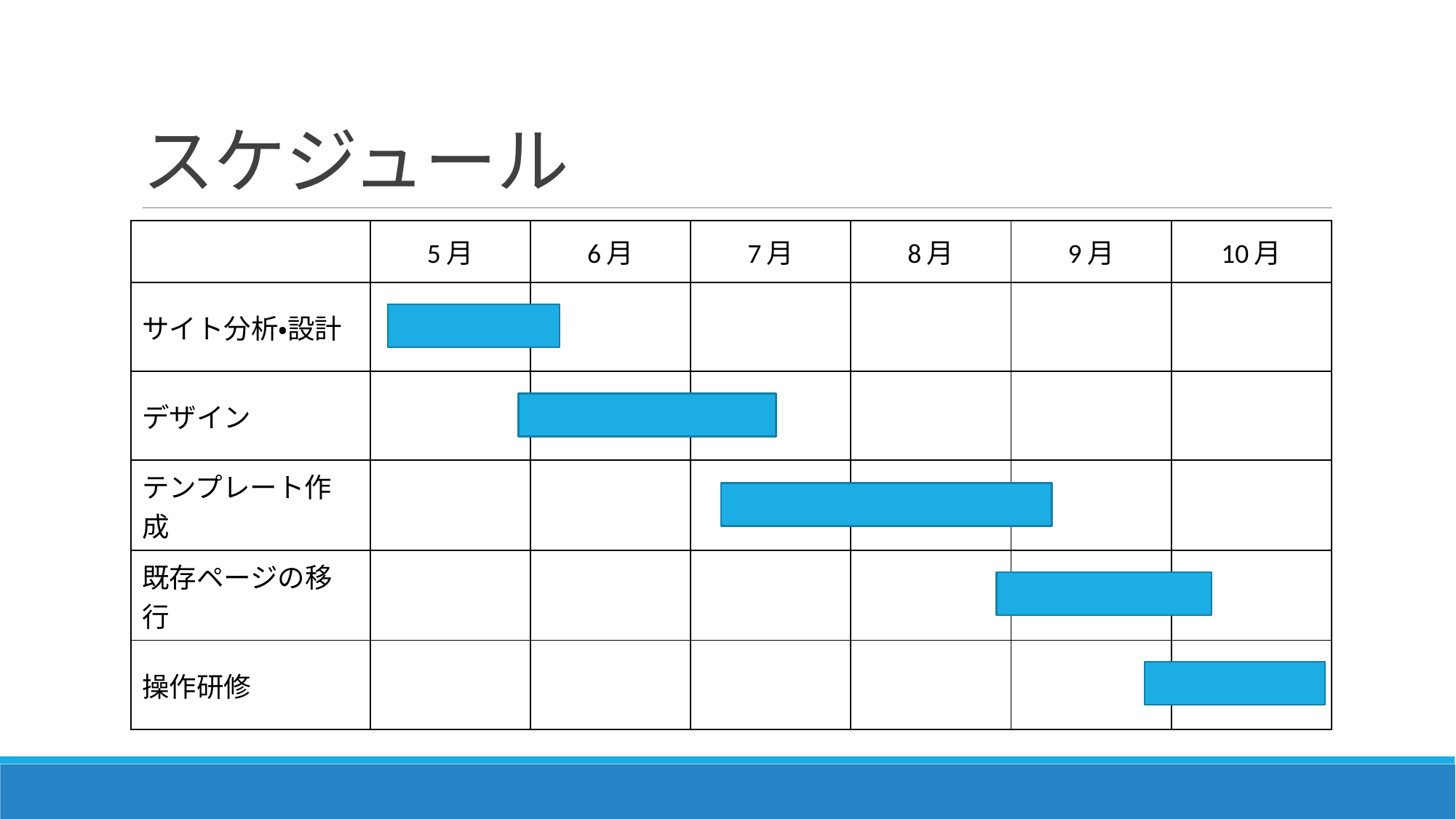

# スケジュール
|  | 5月 | 6月 | 7月 | 8月 | 9月 | 10月 |
| --- | --- | --- | --- | --- | --- | --- |
| サイト分析・設計 |  |  |  |  |  |  |
| デザイン |  |  |  |  |  |  |
| テンプレート作成 |  |  |  |  |  |  |
| 既存ページの移行 |  |  |  |  |  |  |
| 操作研修 |  |  |  |  |  |  |